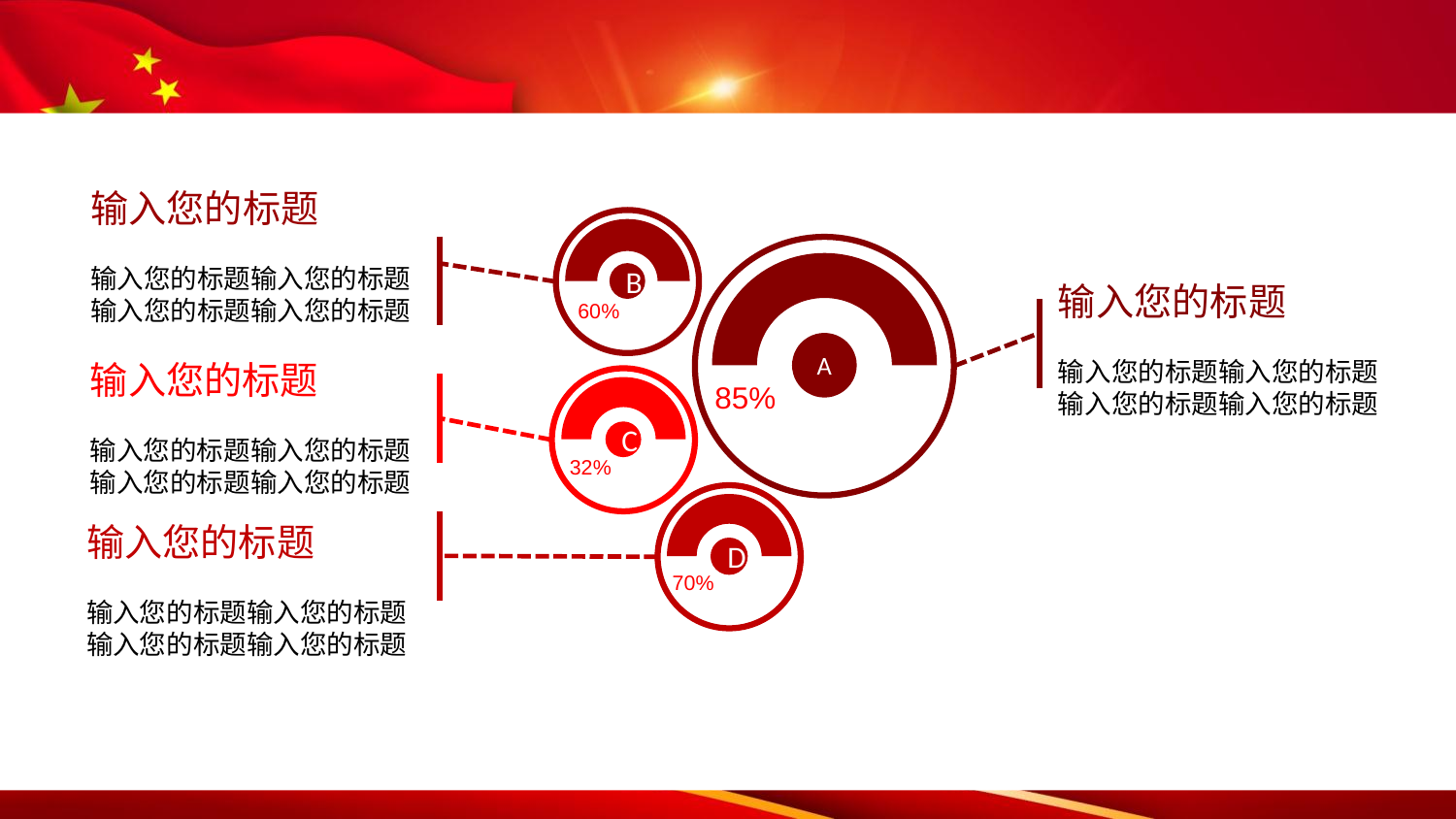

#
输入您的标题

输入您的标题输入您的标题
输入您的标题输入您的标题

B

A

输入您的标题

输入您的标题输入您的标题
输入您的标题输入您的标题
60%

输入您的标题

输入您的标题输入您的标题
输入您的标题输入您的标题

C
85%

32%

D

输入您的标题

输入您的标题输入您的标题
输入您的标题输入您的标题

70%